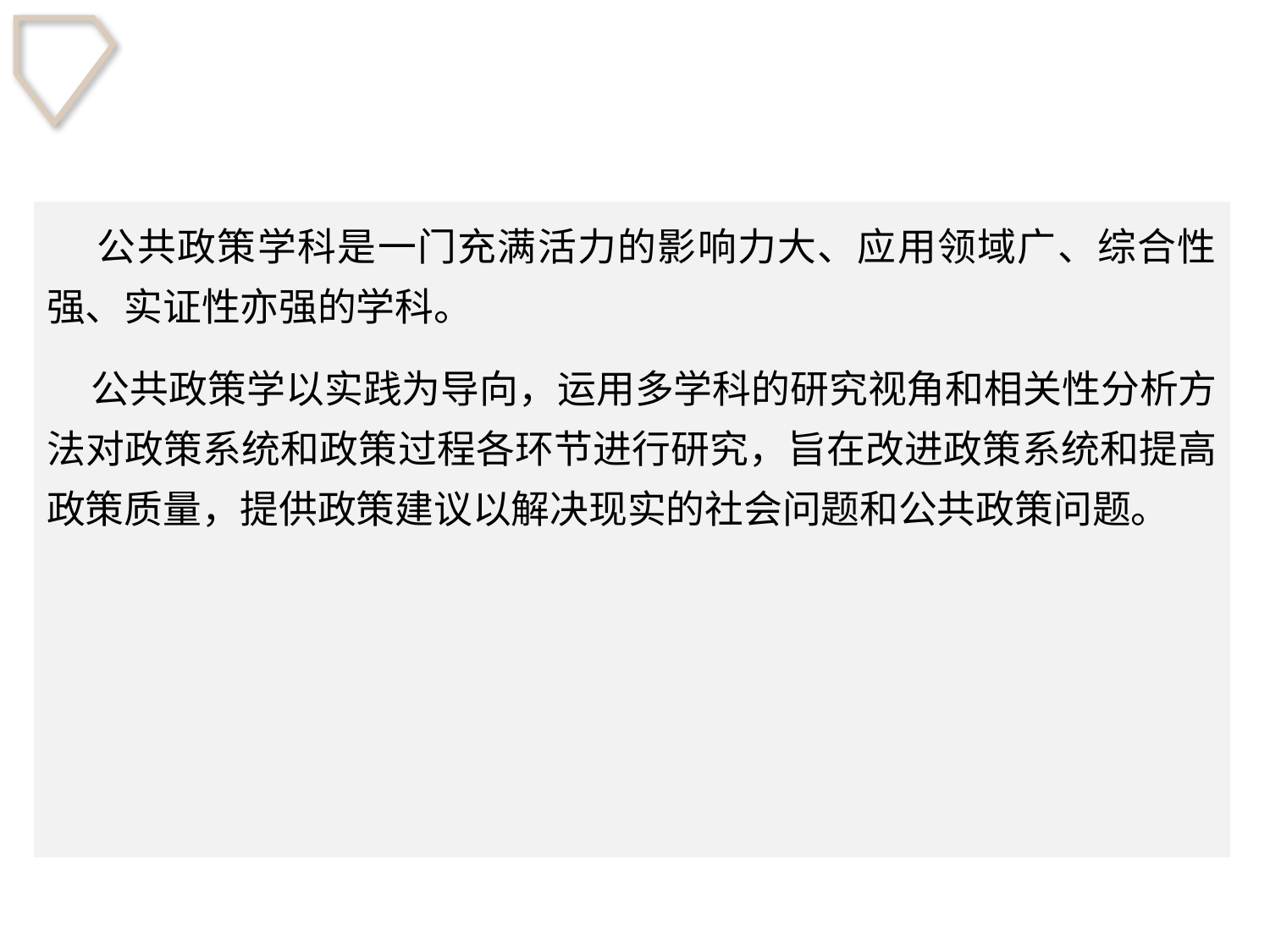

#
    公共政策学科是一门充满活力的影响力大、应用领域广、综合性强、实证性亦强的学科。
    公共政策学以实践为导向，运用多学科的研究视角和相关性分析方法对政策系统和政策过程各环节进行研究，旨在改进政策系统和提高政策质量，提供政策建议以解决现实的社会问题和公共政策问题。